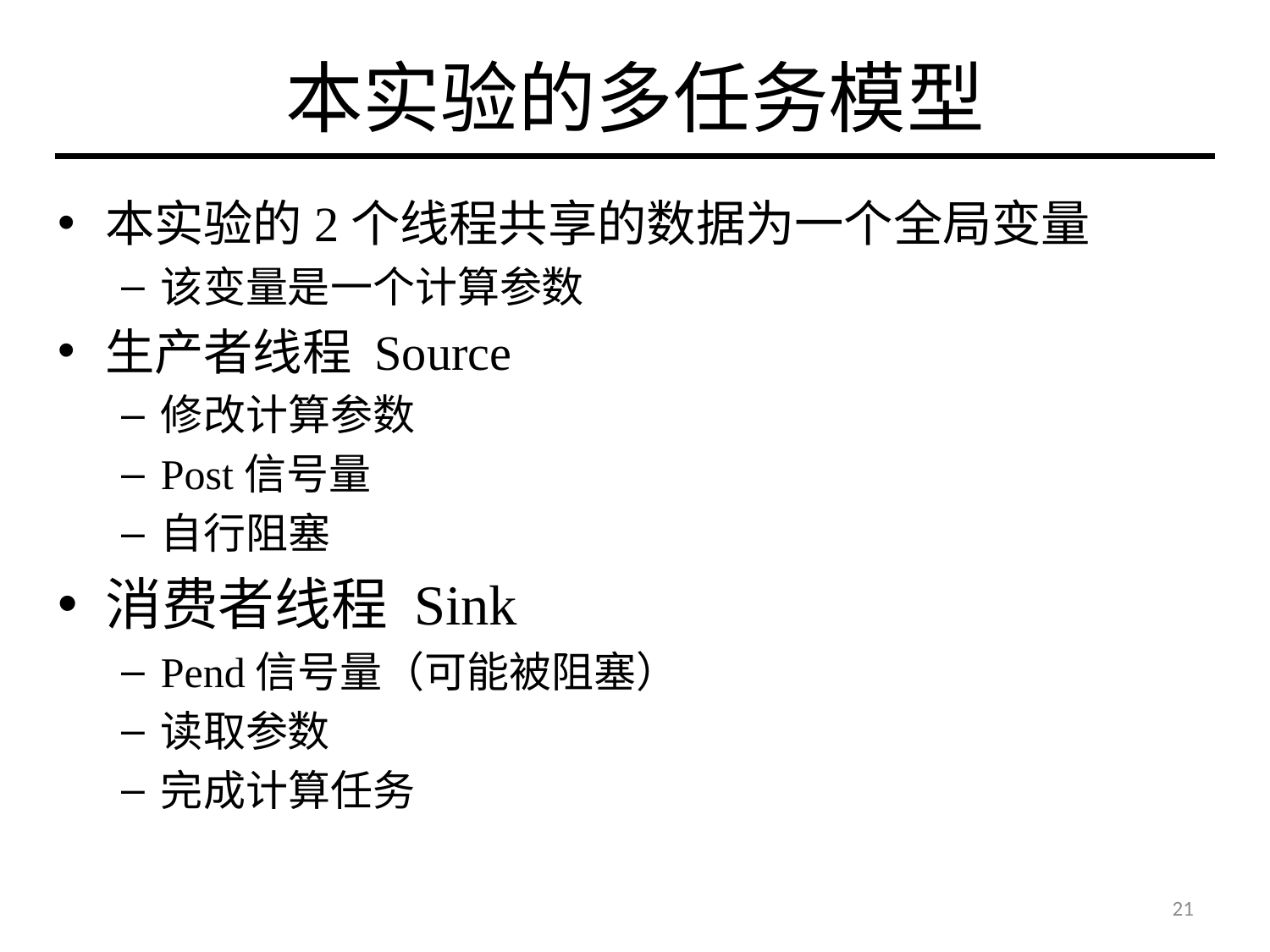

# 本实验的多任务模型
本实验的2个线程共享的数据为一个全局变量
该变量是一个计算参数
生产者线程 Source
修改计算参数
Post信号量
自行阻塞
消费者线程 Sink
Pend信号量（可能被阻塞）
读取参数
完成计算任务

21